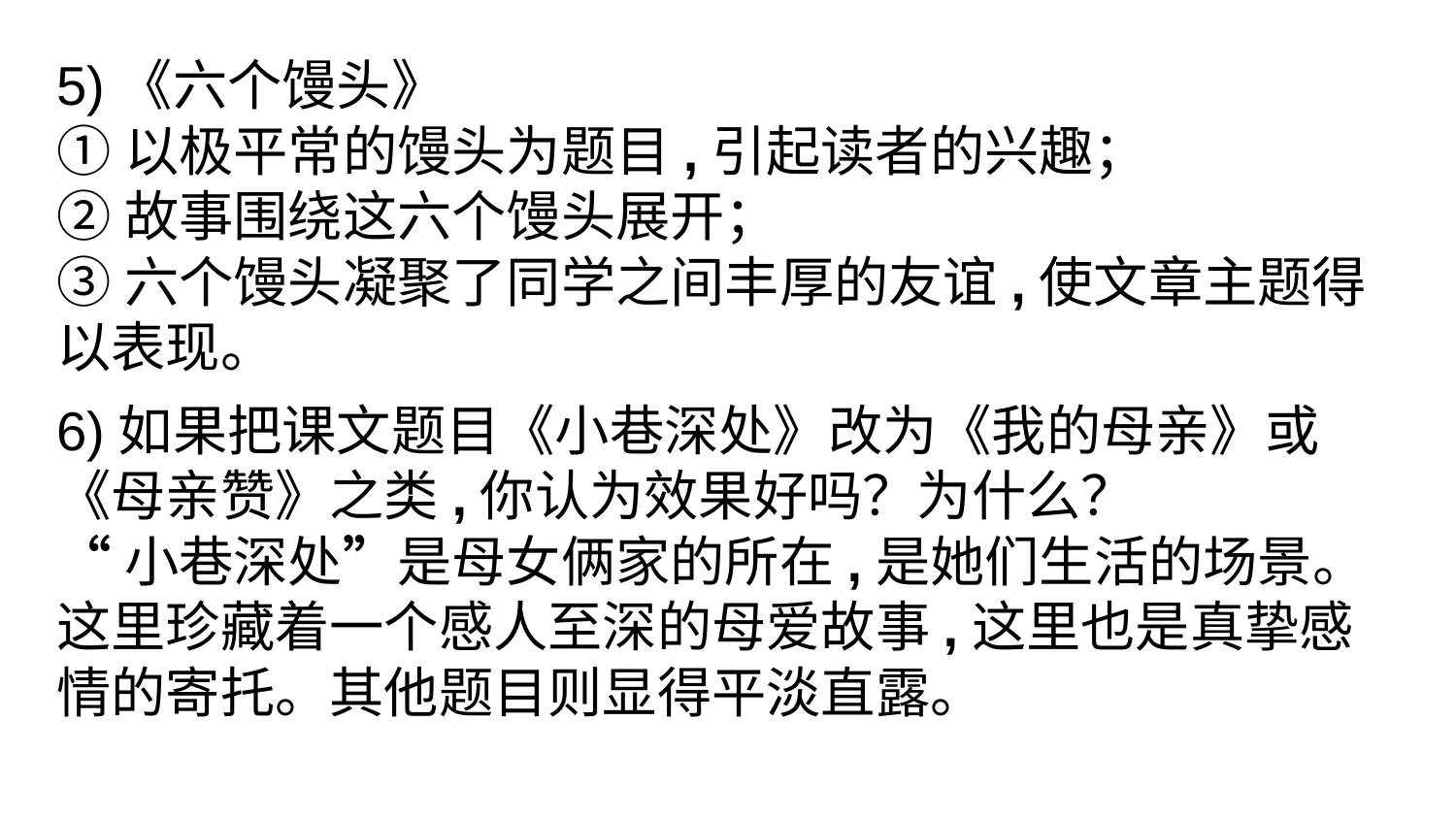

5)《六个馒头》
①以极平常的馒头为题目,引起读者的兴趣；
②故事围绕这六个馒头展开；
③六个馒头凝聚了同学之间丰厚的友谊,使文章主题得以表现。
6)如果把课文题目《小巷深处》改为《我的母亲》或《母亲赞》之类,你认为效果好吗？为什么？
“小巷深处”是母女俩家的所在,是她们生活的场景。这里珍藏着一个感人至深的母爱故事,这里也是真挚感情的寄托。其他题目则显得平淡直露。